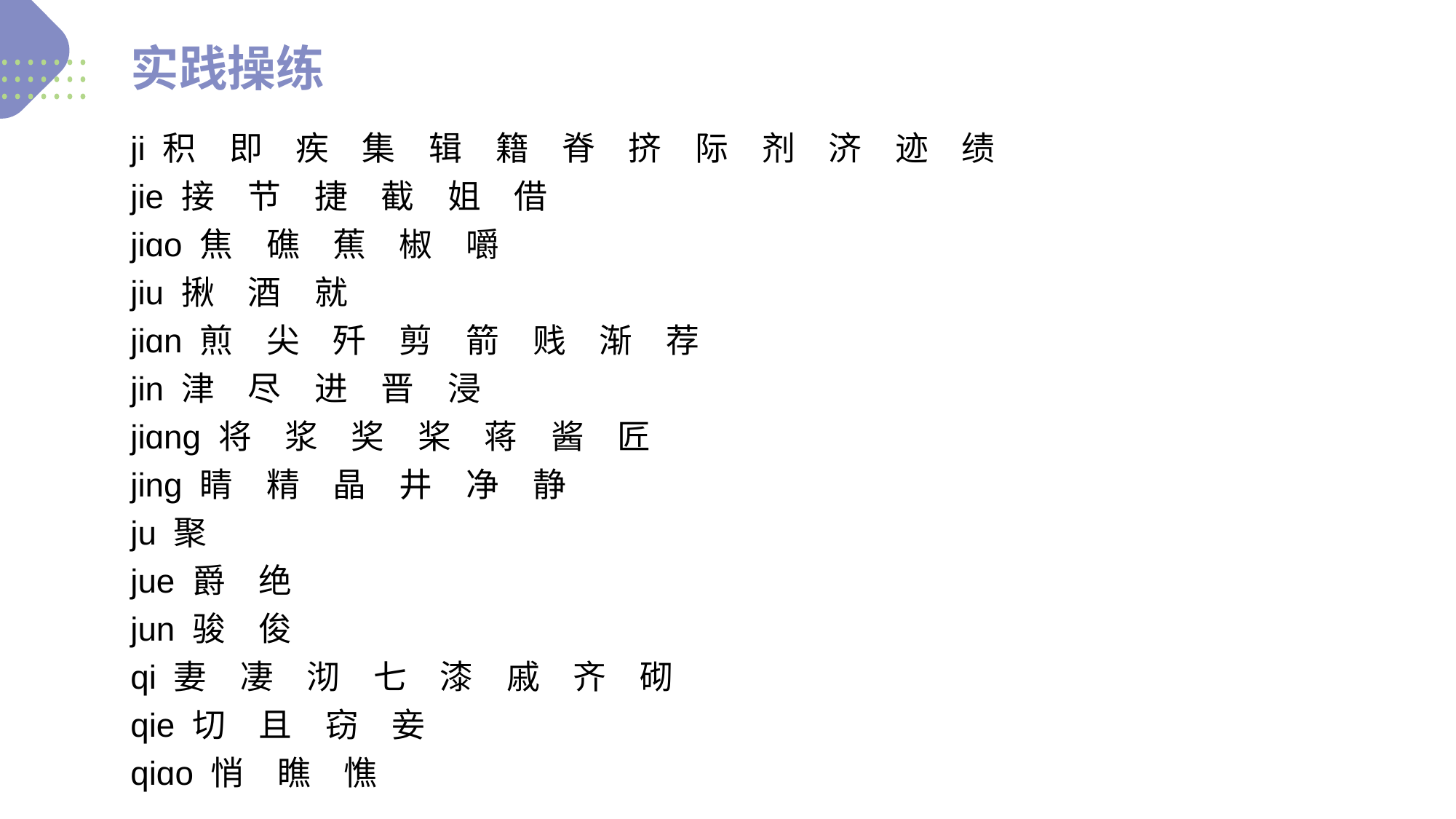

实践操练

ji 积　即　疾　集　辑　籍　脊　挤　际　剂　济　迹　绩
jie 接　节　捷　截　姐　借
jiɑo 焦　礁　蕉　椒　嚼
jiu 揪　酒　就
jiɑn 煎　尖　歼　剪　箭　贱　渐　荐
jin 津　尽　进　晋　浸
jiɑnɡ 将　浆　奖　桨　蒋　酱　匠
jinɡ 睛　精　晶　井　净　静
ju 聚
jue 爵　绝
jun 骏　俊
qi 妻　凄　沏　七　漆　戚　齐　砌
qie 切　且　窃　妾
qiɑo 悄　瞧　憔